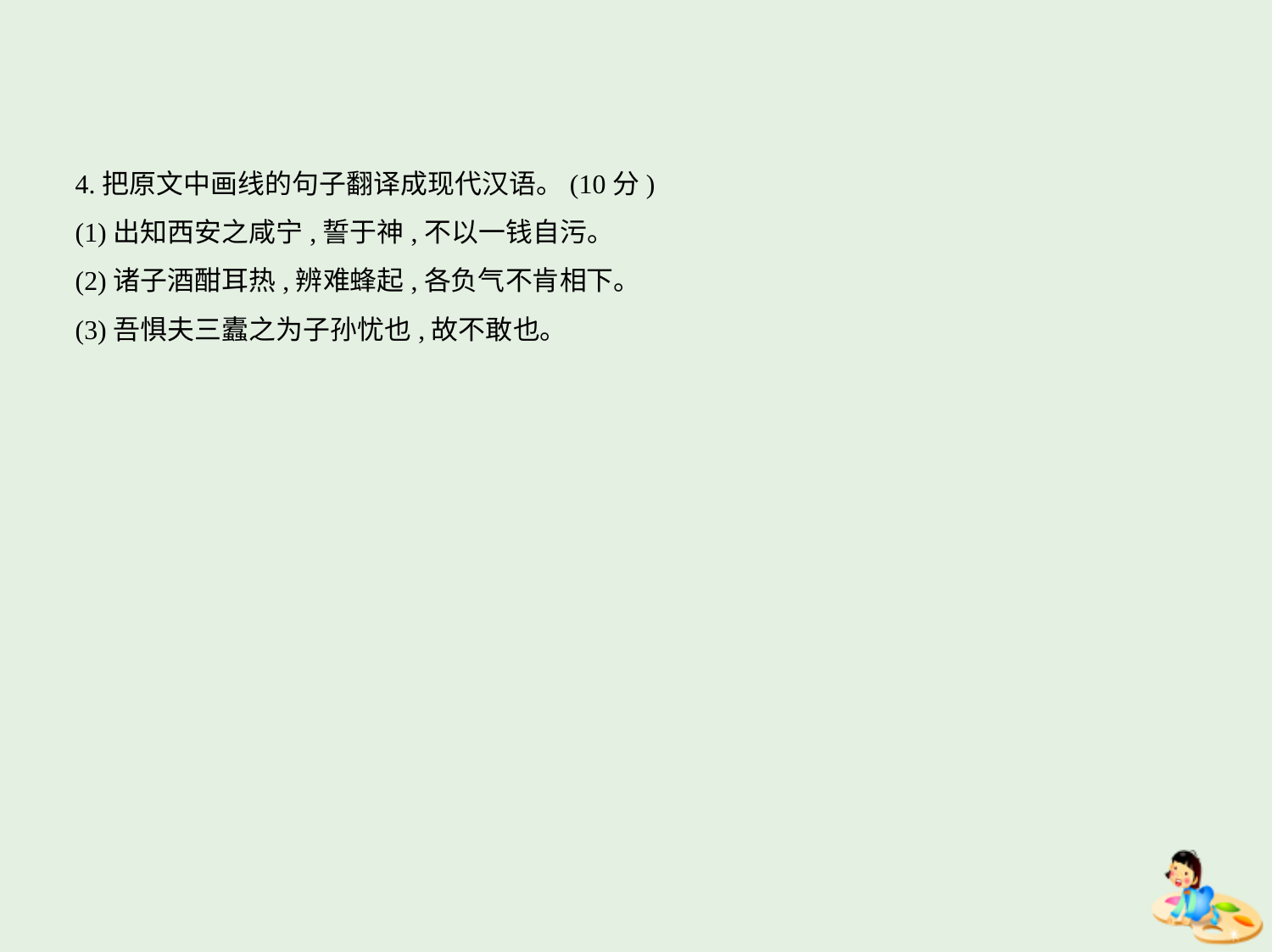

4.把原文中画线的句子翻译成现代汉语。(10分)
(1)出知西安之咸宁,誓于神,不以一钱自污。
(2)诸子酒酣耳热,辨难蜂起,各负气不肯相下。
(3)吾惧夫三蠹之为子孙忧也,故不敢也。